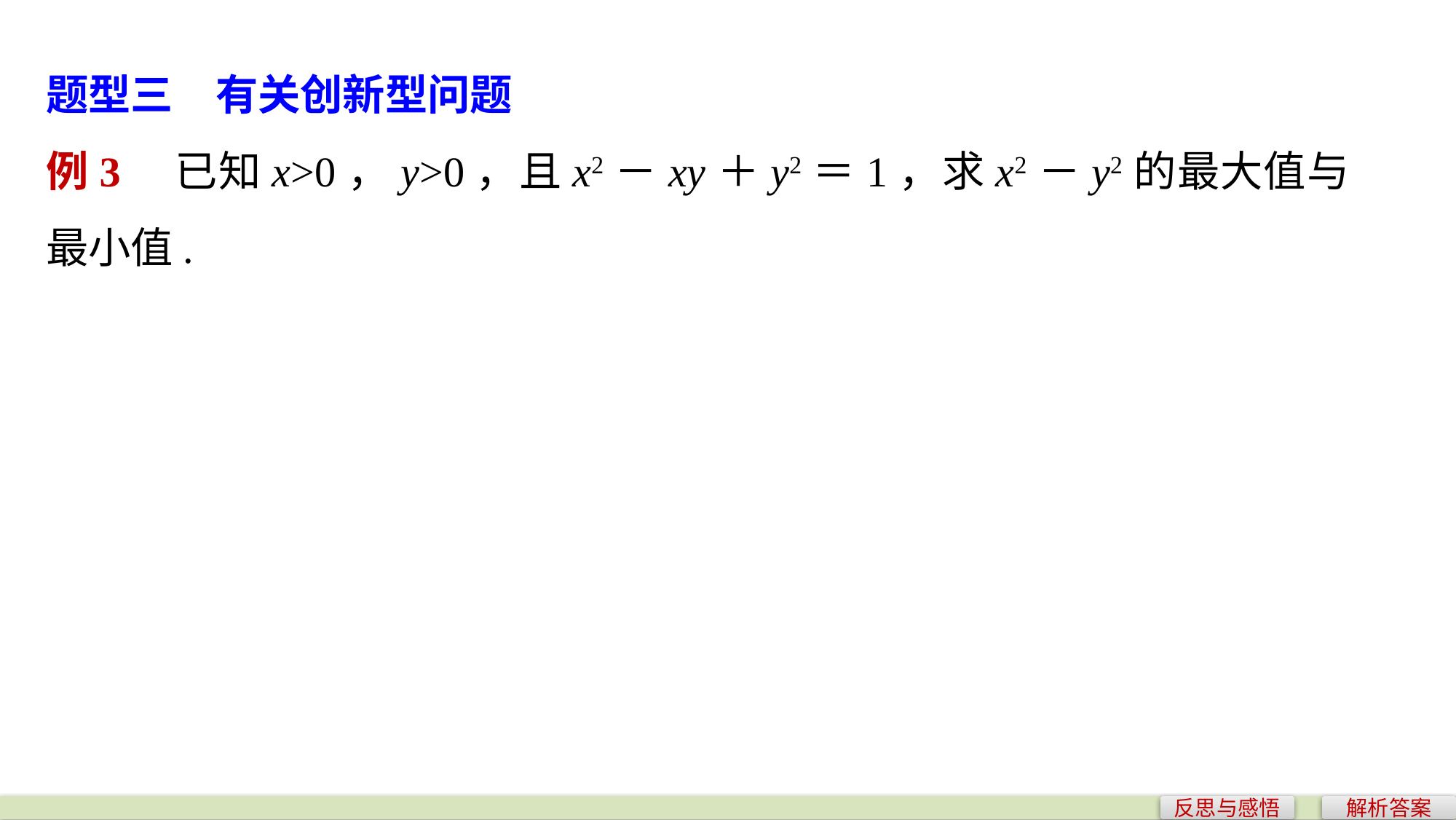

题型三　有关创新型问题
例3　已知x>0，y>0，且x2－xy＋y2＝1，求x2－y2的最大值与最小值.
反思与感悟
解析答案